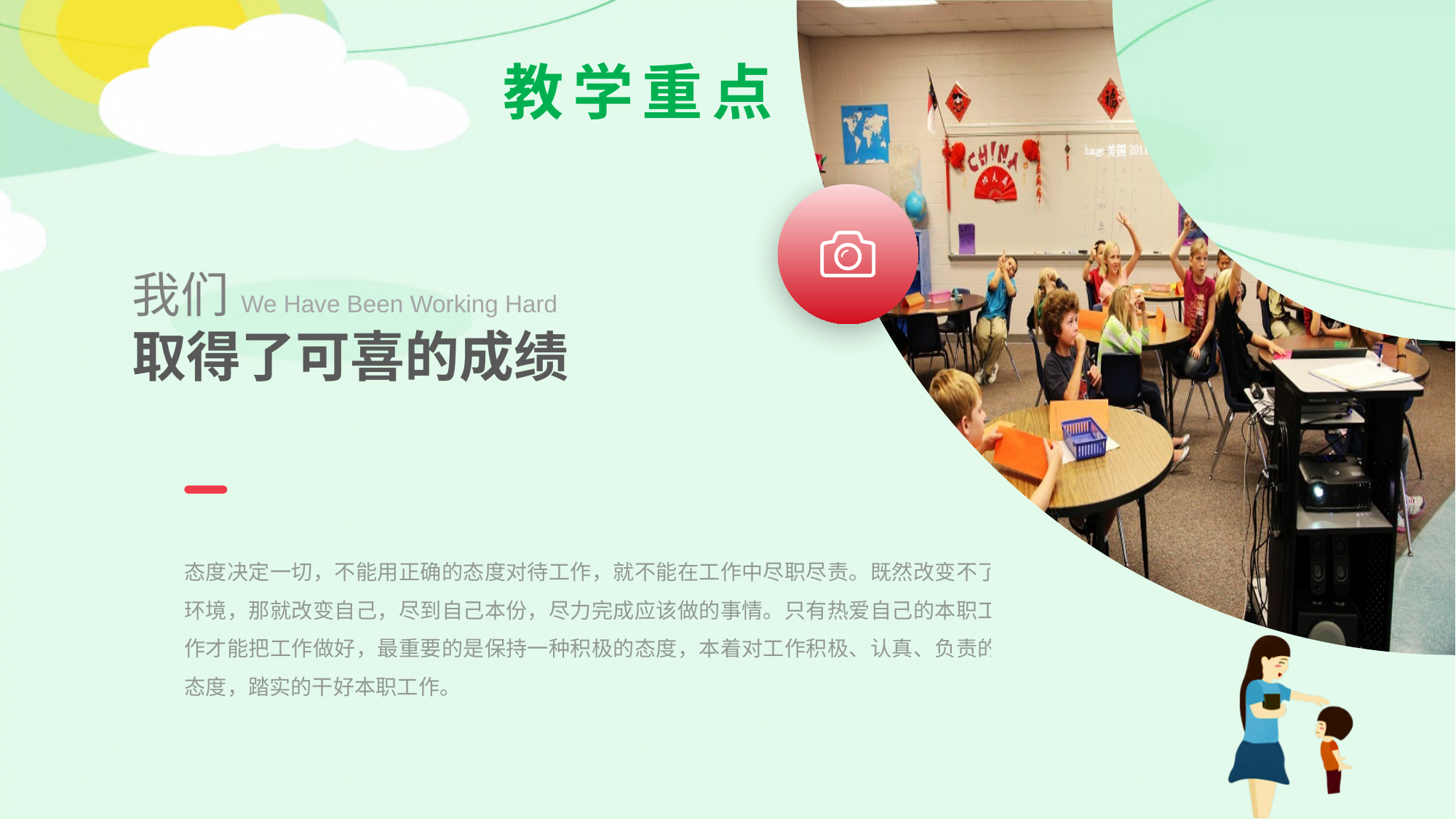

教学重点

我们We Have Been Working Hard
取得了可喜的成绩

态度决定一切，不能用正确的态度对待工作，就不能在工作中尽职尽责。既然改变不了环境，那就改变自己，尽到自己本份，尽力完成应该做的事情。只有热爱自己的本职工作才能把工作做好，最重要的是保持一种积极的态度，本着对工作积极、认真、负责的态度，踏实的干好本职工作。